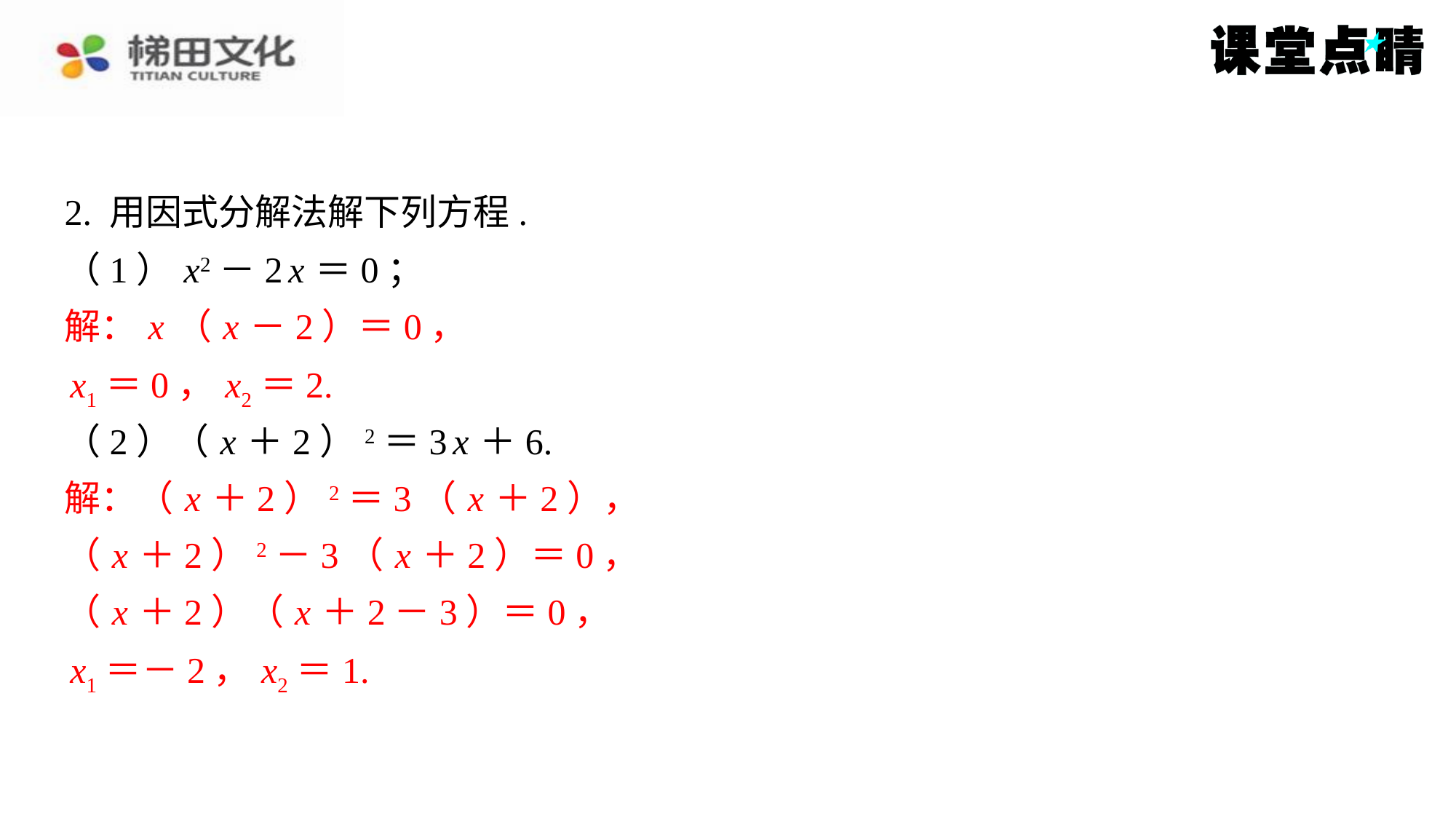

2. 用因式分解法解下列方程.
（1） x2－2 x ＝0；
解： x （ x －2）＝0，
解： x （ x －2）＝0，
 x1＝0， x2＝2.
x1＝0， x2＝2.
（2）（ x ＋2）2＝3 x ＋6.
解：（ x ＋2）2＝3（ x ＋2），
解：（ x ＋2）2＝3（ x ＋2），
（ x ＋2）2－3（ x ＋2）＝0，
（ x ＋2）（ x ＋2－3）＝0，
 x1＝－2， x2＝1.
（ x ＋2）2－3（ x ＋2）＝0，
（ x ＋2）（ x ＋2－3）＝0，
x1＝－2， x2＝1.